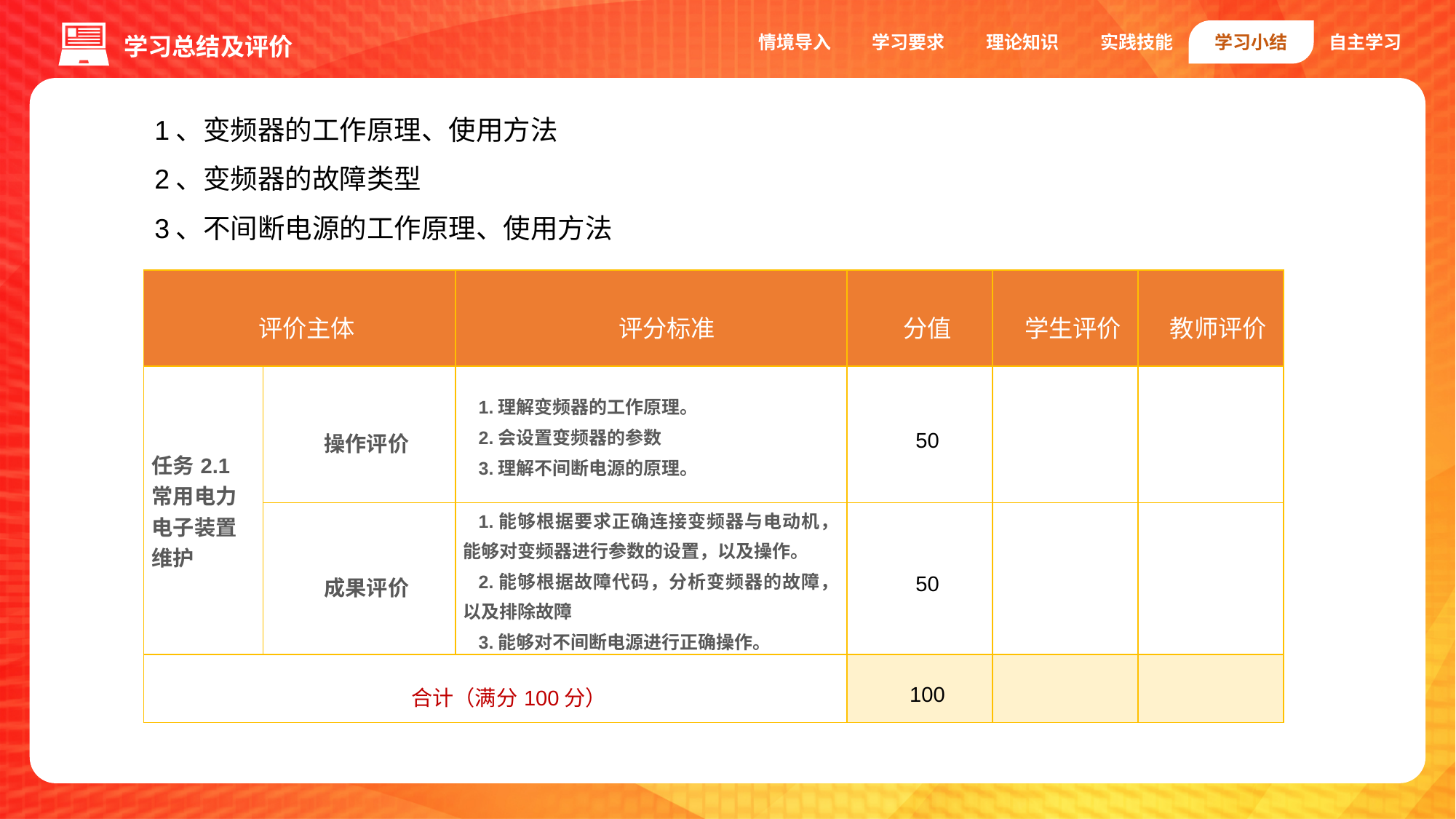

情境导入
学习要求
理论知识
实践技能
学习小结
自主学习

学习总结及评价
1、变频器的工作原理、使用方法
2、变频器的故障类型
3、不间断电源的工作原理、使用方法
| 评价主体 |  | 评分标准 | 分值 | 学生评价 | 教师评价 |
| --- | --- | --- | --- | --- | --- |
| 任务2.1 常用电力电子装置维护 | 操作评价 | 1.理解变频器的工作原理。 2.会设置变频器的参数 3.理解不间断电源的原理。 | 50 |  |  |
|  | 成果评价 | 1.能够根据要求正确连接变频器与电动机，能够对变频器进行参数的设置，以及操作。 2.能够根据故障代码，分析变频器的故障，以及排除故障 3.能够对不间断电源进行正确操作。 | 50 |  |  |
| 合计（满分100分） |  |  | 100 |  |  |